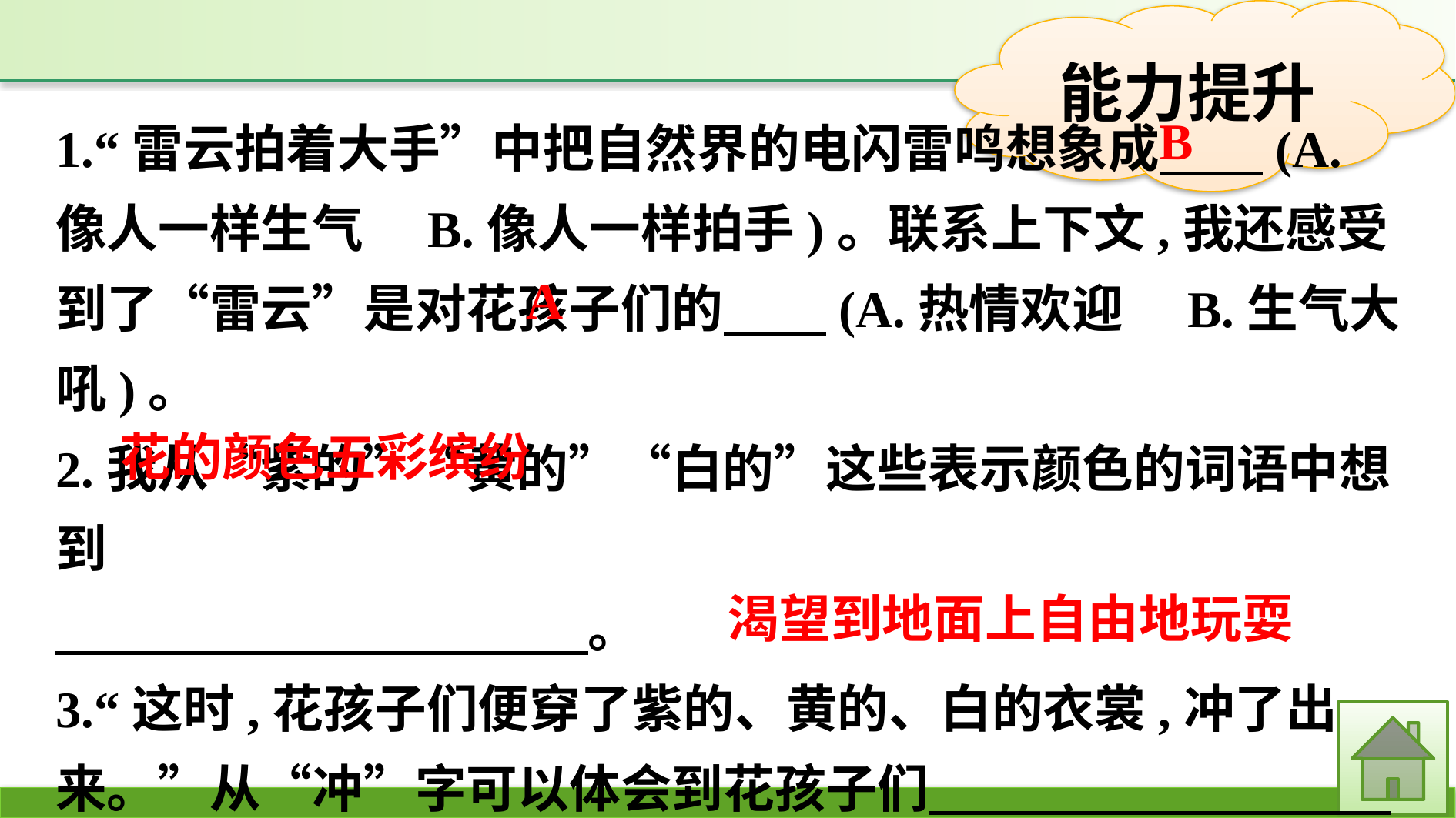

1.“雷云拍着大手”中把自然界的电闪雷鸣想象成　　(A.像人一样生气　B.像人一样拍手)。联系上下文,我还感受到了“雷云”是对花孩子们的　　(A.热情欢迎　B.生气大吼)。
2.我从“紫的”“黄的”“白的”这些表示颜色的词语中想到
　                                         。
3.“这时,花孩子们便穿了紫的、黄的、白的衣裳,冲了出来。”从“冲”字可以体会到花孩子们　　　　　　　　　　　的心情。
B
A
花的颜色五彩缤纷
渴望到地面上自由地玩耍